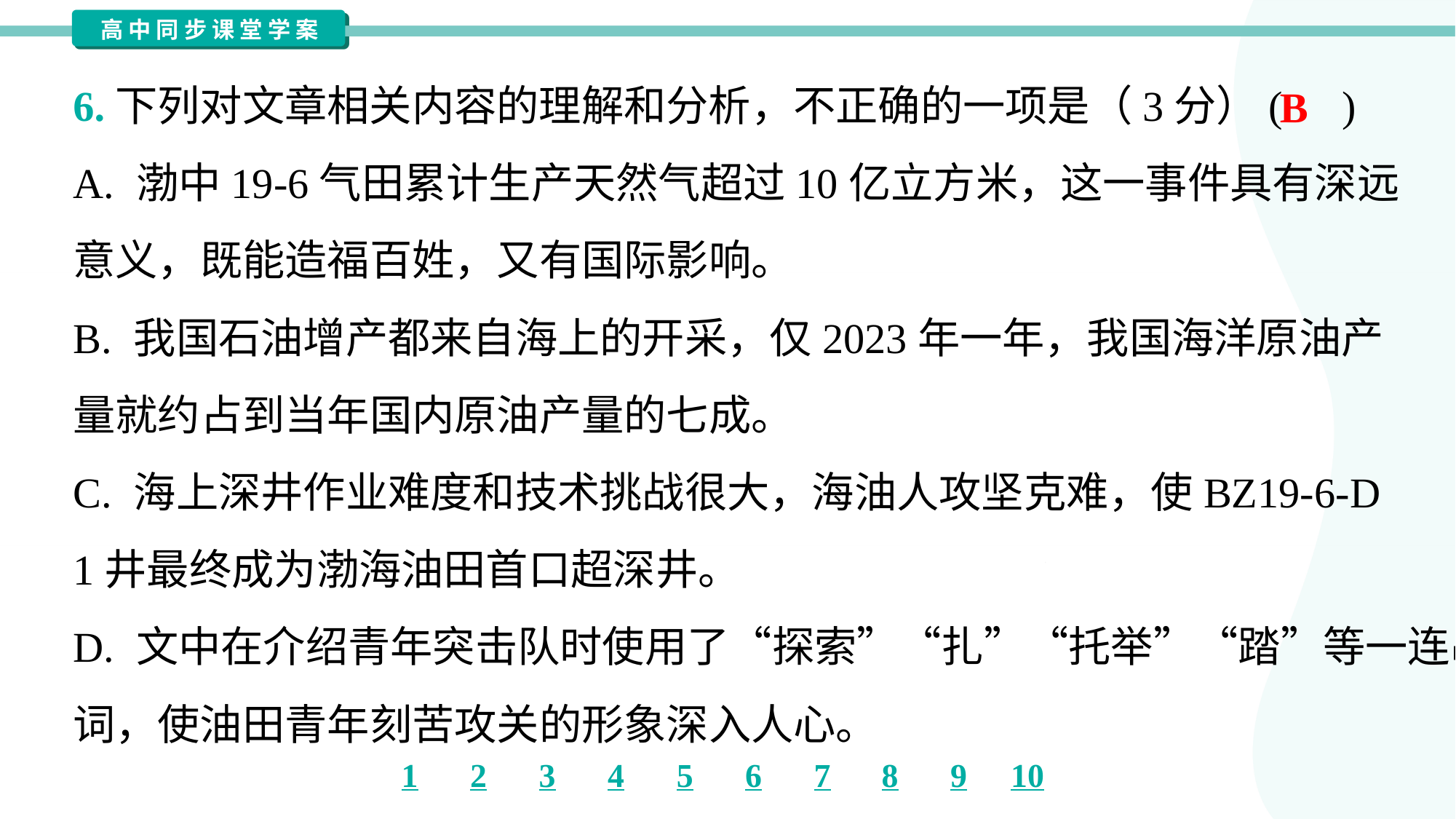

6.下列对文章相关内容的理解和分析，不正确的一项是（3分）(     )
B
A. 渤中19-6气田累计生产天然气超过10亿立方米，这一事件具有深远
意义，既能造福百姓，又有国际影响。
B. 我国石油增产都来自海上的开采，仅2023年一年，我国海洋原油产
量就约占到当年国内原油产量的七成。
C. 海上深井作业难度和技术挑战很大，海油人攻坚克难，使BZ19-6-D
1井最终成为渤海油田首口超深井。
D. 文中在介绍青年突击队时使用了“探索”“扎”“托举”“踏”等一连串动
词，使油田青年刻苦攻关的形象深入人心。